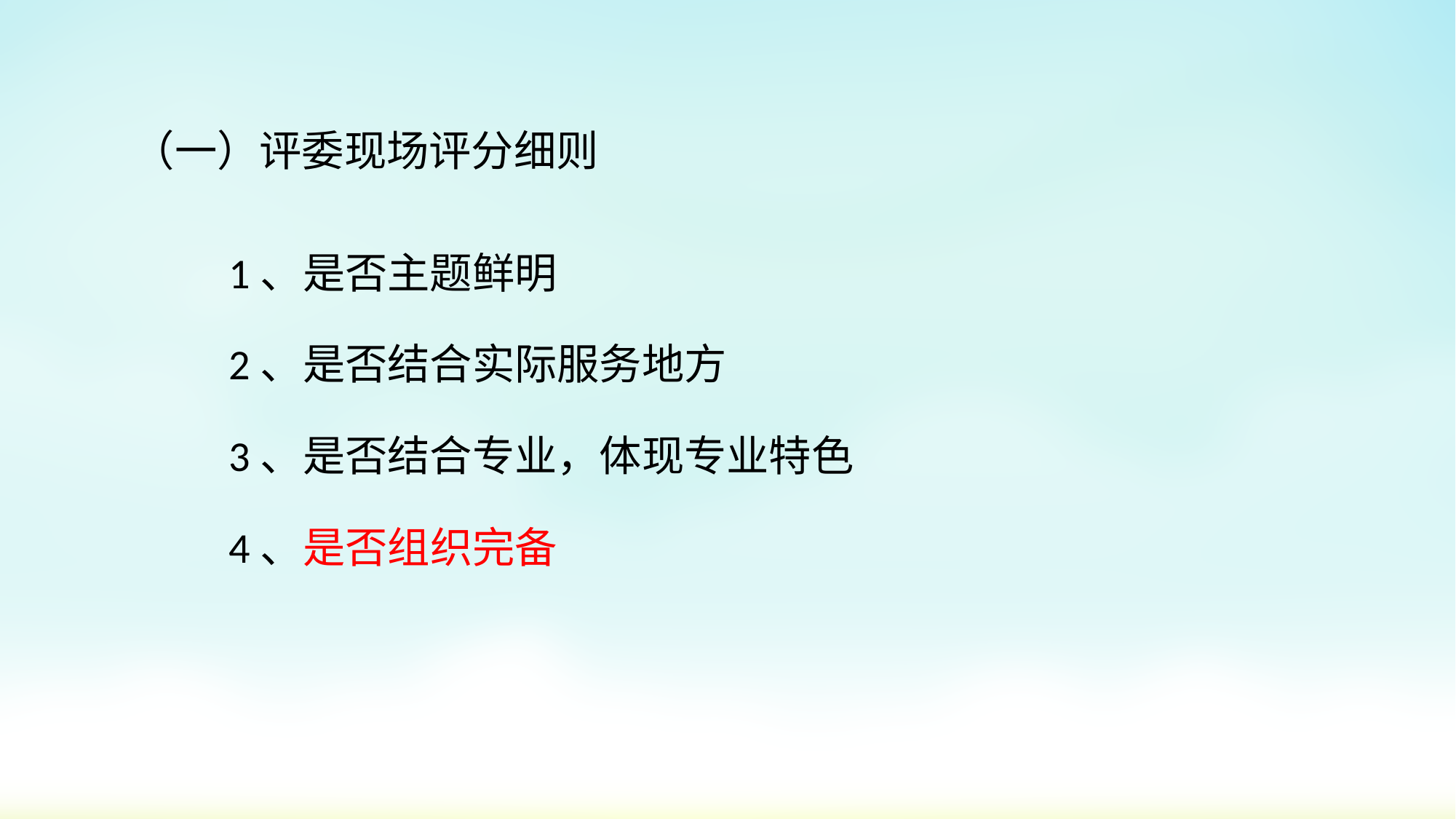

（一）评委现场评分细则

          1、是否主题鲜明
          2、是否结合实际服务地方
          3、是否结合专业，体现专业特色
          4、是否组织完备